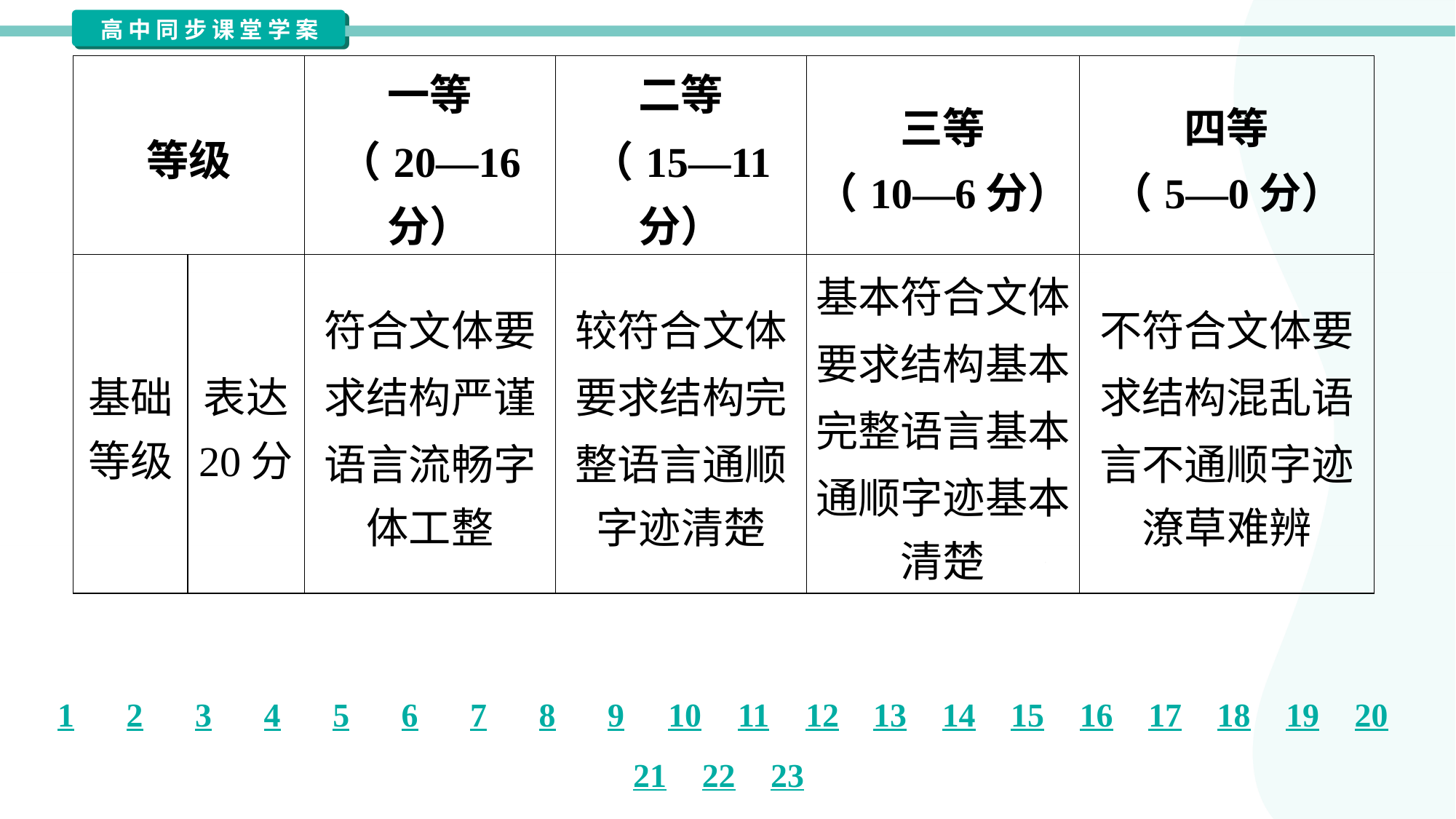

| 等级 |  | 一等 （20—16 分） | 二等 （15—11 分） | 三等 （10—6分） | 四等 （5—0分） |
| --- | --- | --- | --- | --- | --- |
| 基础 等级 | 表达 20分 | 符合文体要 求结构严谨 语言流畅字 体工整 | 较符合文体 要求结构完 整语言通顺 字迹清楚 | 基本符合文体 要求结构基本 完整语言基本 通顺字迹基本 清楚 | 不符合文体要 求结构混乱语 言不通顺字迹 潦草难辨 |